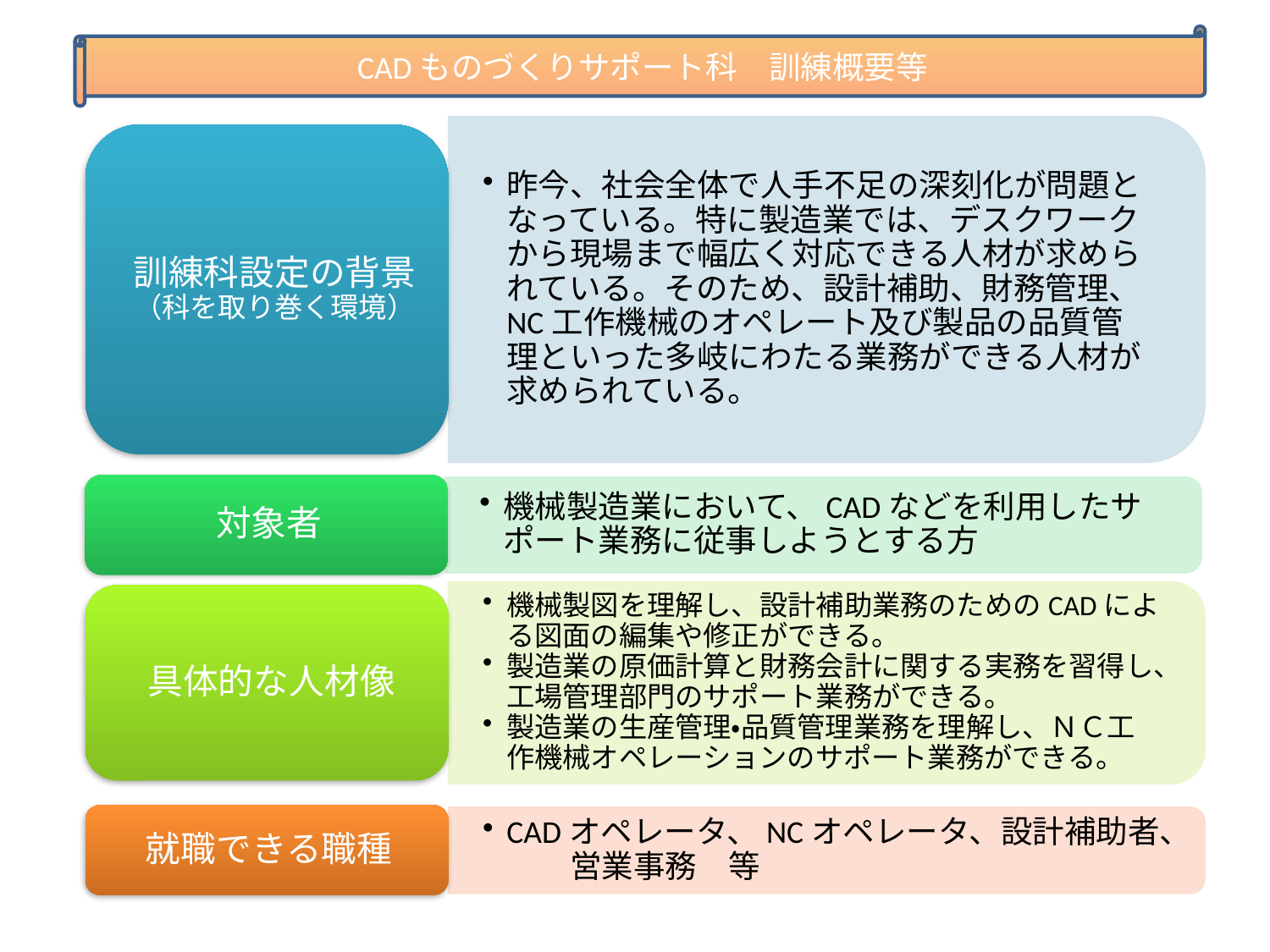

CADものづくりサポート科　訓練概要等
昨今、社会全体で人手不足の深刻化が問題となっている。特に製造業では、デスクワークから現場まで幅広く対応できる人材が求められている。そのため、設計補助、財務管理、NC工作機械のオペレート及び製品の品質管理といった多岐にわたる業務ができる人材が求められている。
訓練科設定の背景
（科を取り巻く環境）
機械製造業において、CADなどを利用したサポート業務に従事しようとする方
対象者
機械製図を理解し、設計補助業務のためのCADによる図面の編集や修正ができる。
製造業の原価計算と財務会計に関する実務を習得し、工場管理部門のサポート業務ができる。
製造業の生産管理・品質管理業務を理解し、ＮＣ工作機械オペレーションのサポート業務ができる。
具体的な人材像
CADオペレータ、NCオペレータ、設計補助者、　　営業事務　等
就職できる職種